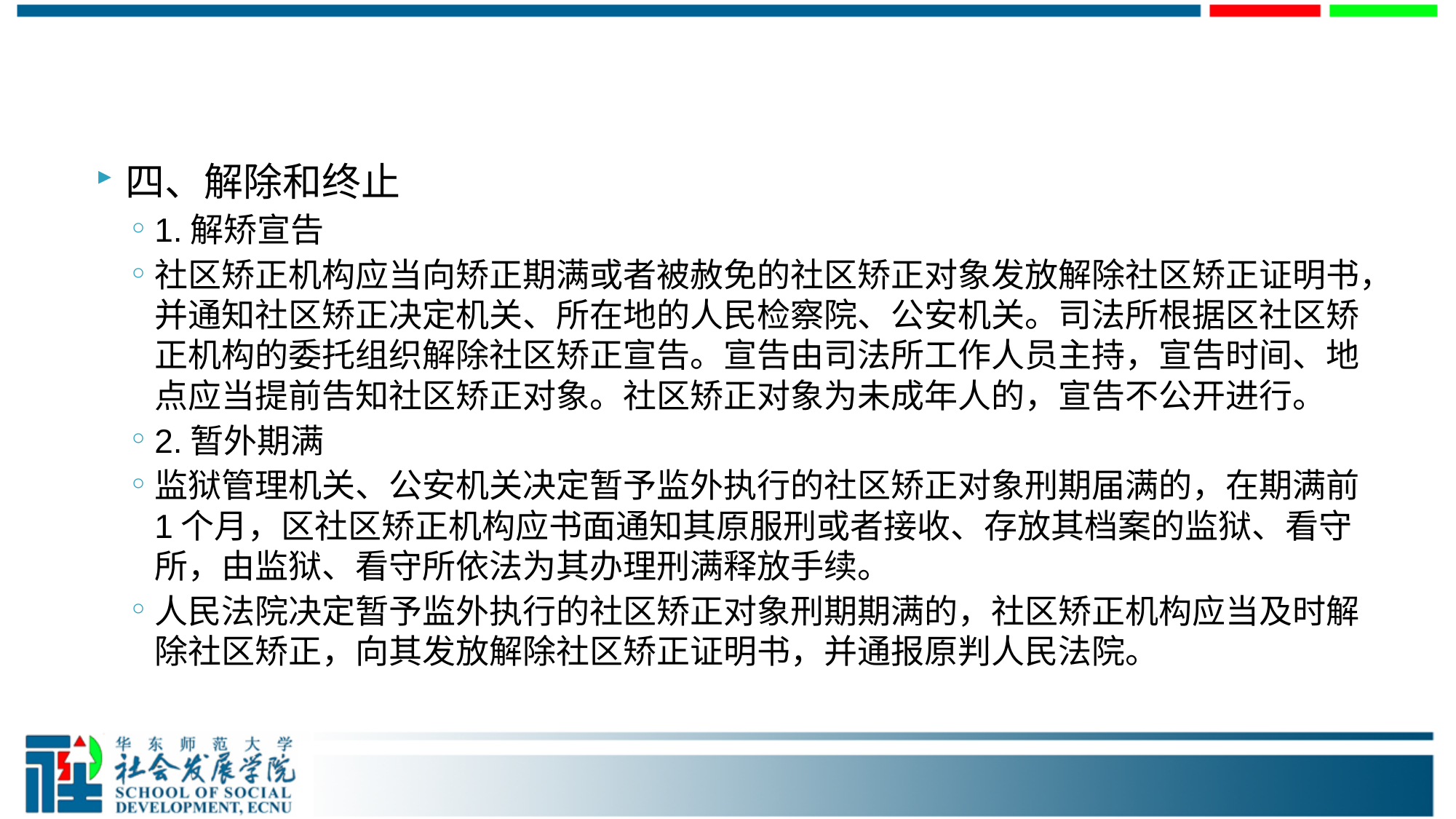

#
四、解除和终止
1.解矫宣告
社区矫正机构应当向矫正期满或者被赦免的社区矫正对象发放解除社区矫正证明书，并通知社区矫正决定机关、所在地的人民检察院、公安机关。司法所根据区社区矫正机构的委托组织解除社区矫正宣告。宣告由司法所工作人员主持，宣告时间、地点应当提前告知社区矫正对象。社区矫正对象为未成年人的，宣告不公开进行。
2.暂外期满
监狱管理机关、公安机关决定暂予监外执行的社区矫正对象刑期届满的，在期满前1个月，区社区矫正机构应书面通知其原服刑或者接收、存放其档案的监狱、看守所，由监狱、看守所依法为其办理刑满释放手续。
人民法院决定暂予监外执行的社区矫正对象刑期期满的，社区矫正机构应当及时解除社区矫正，向其发放解除社区矫正证明书，并通报原判人民法院。